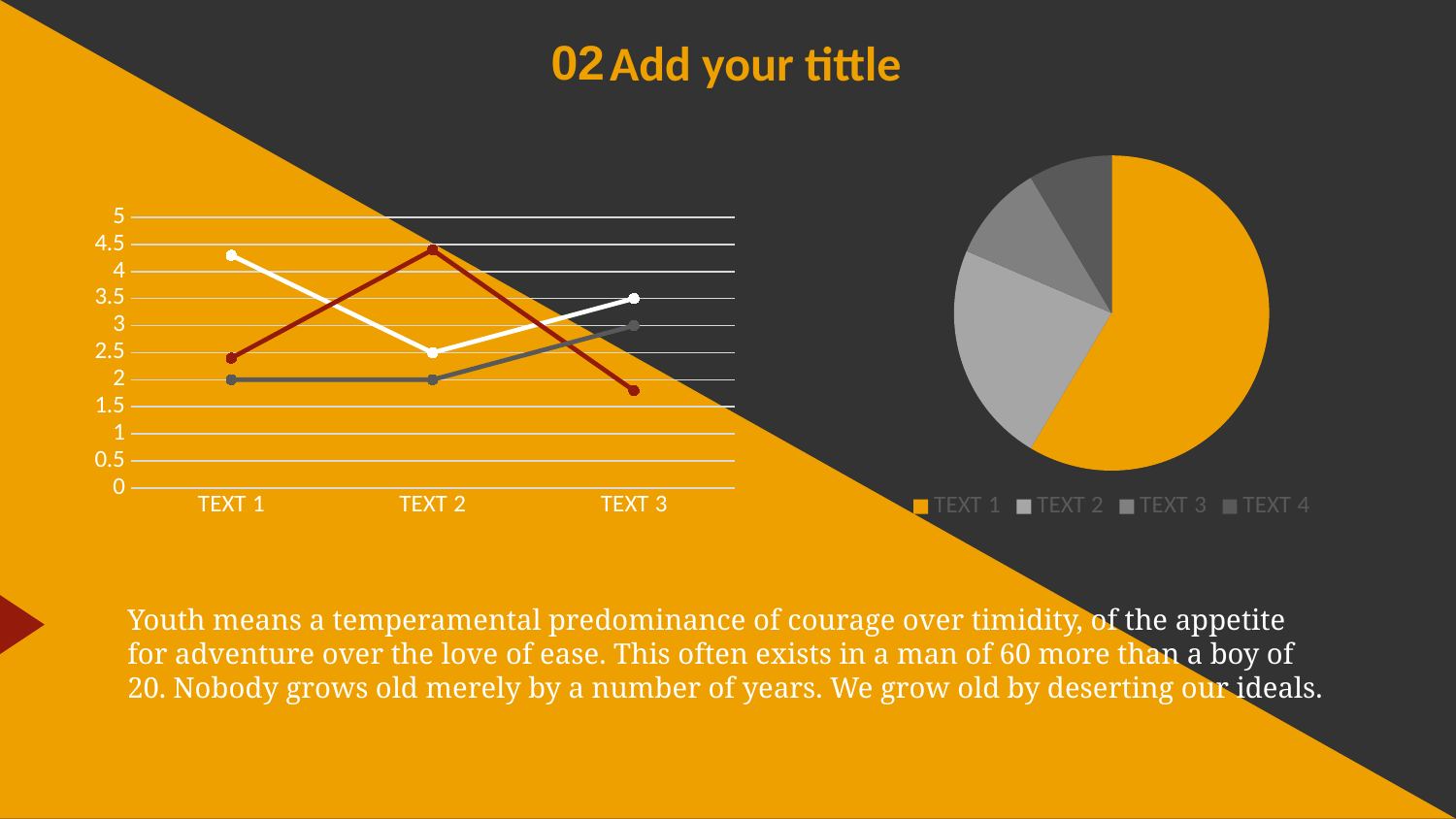

02
Add your tittle

### Chart

| Category | 销售额 |
|---|---|
| TEXT 1 | 8.2 |
| TEXT 2 | 3.2 |
| TEXT 3 | 1.4 |
| TEXT 4 | 1.2 |

### Chart

| Category | 系列 1 | 系列 2 | 系列 3 |
|---|---|---|---|
| TEXT 1 | 4.3 | 2.4 | 2.0 |
| TEXT 2 | 2.5 | 4.4 | 2.0 |
| TEXT 3 | 3.5 | 1.8 | 3.0 |
Youth means a temperamental predominance of courage over timidity, of the appetite for adventure over the love of ease. This often exists in a man of 60 more than a boy of 20. Nobody grows old merely by a number of years. We grow old by deserting our ideals.